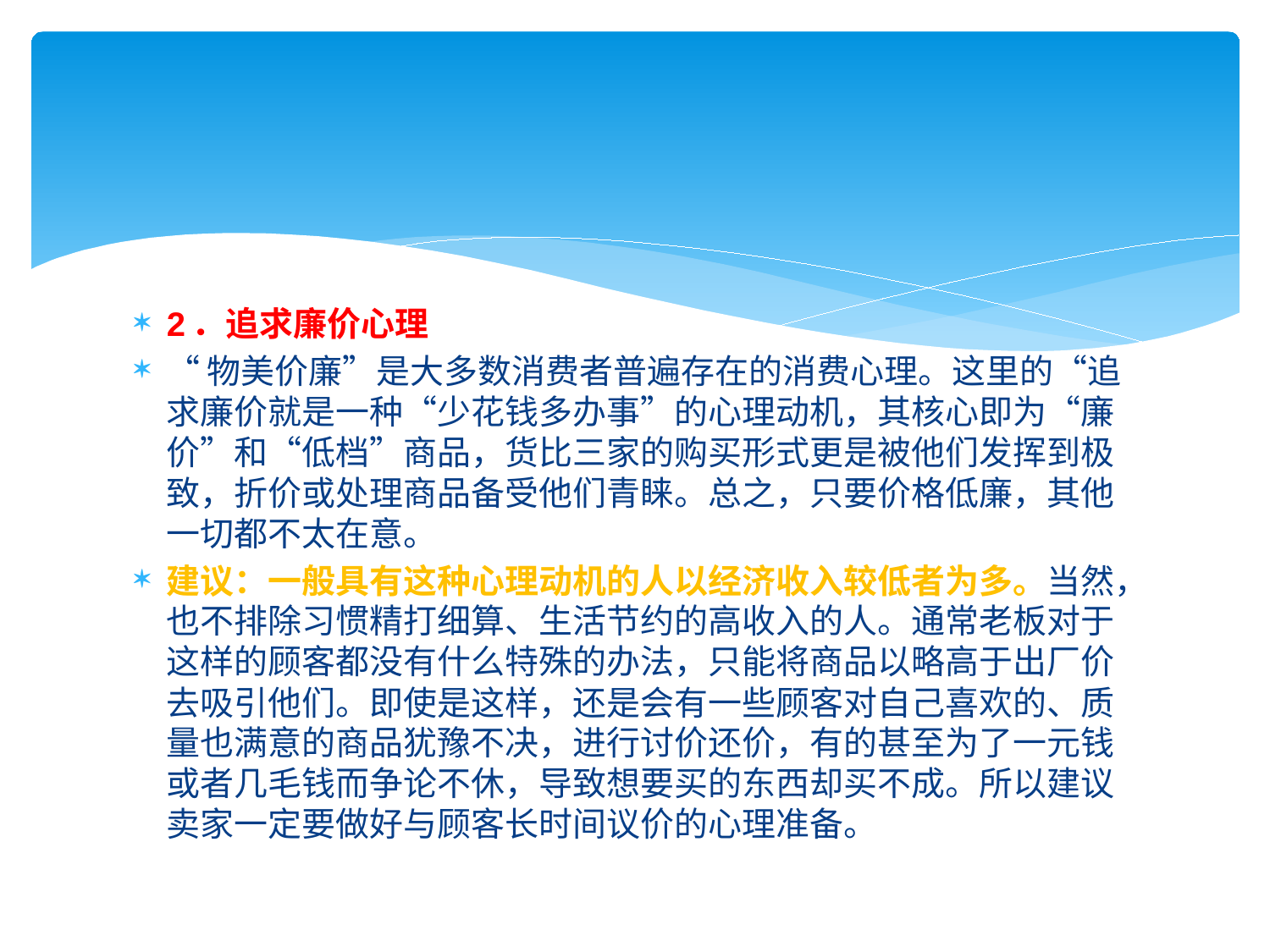

2．追求廉价心理
“物美价廉”是大多数消费者普遍存在的消费心理。这里的“追求廉价就是一种“少花钱多办事”的心理动机，其核心即为“廉价”和“低档”商品，货比三家的购买形式更是被他们发挥到极致，折价或处理商品备受他们青睐。总之，只要价格低廉，其他一切都不太在意。
建议：一般具有这种心理动机的人以经济收入较低者为多。当然，也不排除习惯精打细算、生活节约的高收入的人。通常老板对于这样的顾客都没有什么特殊的办法，只能将商品以略高于出厂价去吸引他们。即使是这样，还是会有一些顾客对自己喜欢的、质量也满意的商品犹豫不决，进行讨价还价，有的甚至为了一元钱或者几毛钱而争论不休，导致想要买的东西却买不成。所以建议卖家一定要做好与顾客长时间议价的心理准备。